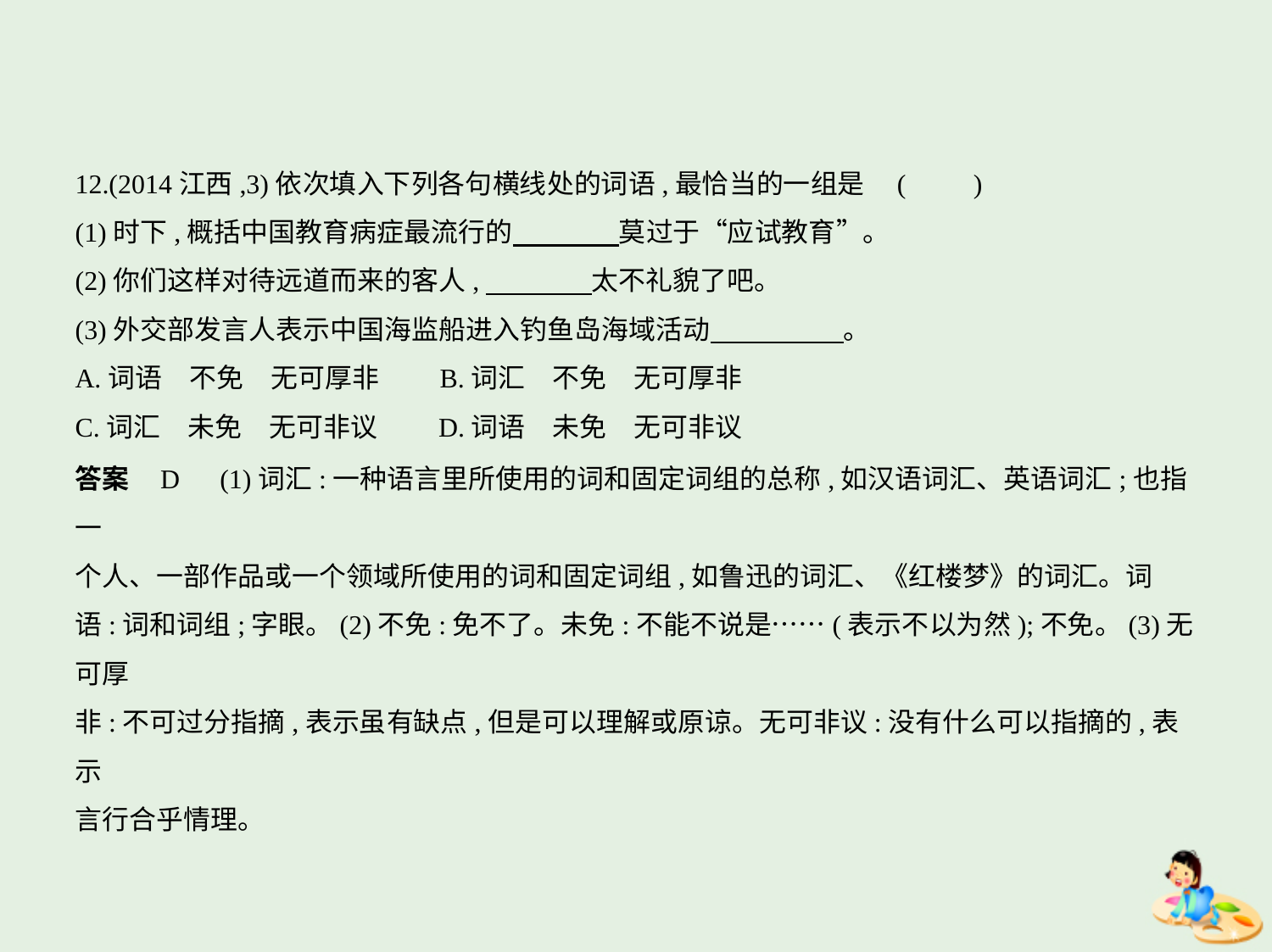

12.(2014江西,3)依次填入下列各句横线处的词语,最恰当的一组是 (　　)
(1)时下,概括中国教育病症最流行的　　　    莫过于“应试教育”。
(2)你们这样对待远道而来的客人,　　　    太不礼貌了吧。
(3)外交部发言人表示中国海监船进入钓鱼岛海域活动　　　　    。
A.词语　不免　无可厚非　　B.词汇　不免　无可厚非
C.词汇　未免　无可非议　　D.词语　未免　无可非议
答案    D　(1)词汇:一种语言里所使用的词和固定词组的总称,如汉语词汇、英语词汇;也指一
个人、一部作品或一个领域所使用的词和固定词组,如鲁迅的词汇、《红楼梦》的词汇。词
语:词和词组;字眼。(2)不免:免不了。未免:不能不说是……(表示不以为然);不免。(3)无可厚
非:不可过分指摘,表示虽有缺点,但是可以理解或原谅。无可非议:没有什么可以指摘的,表示
言行合乎情理。